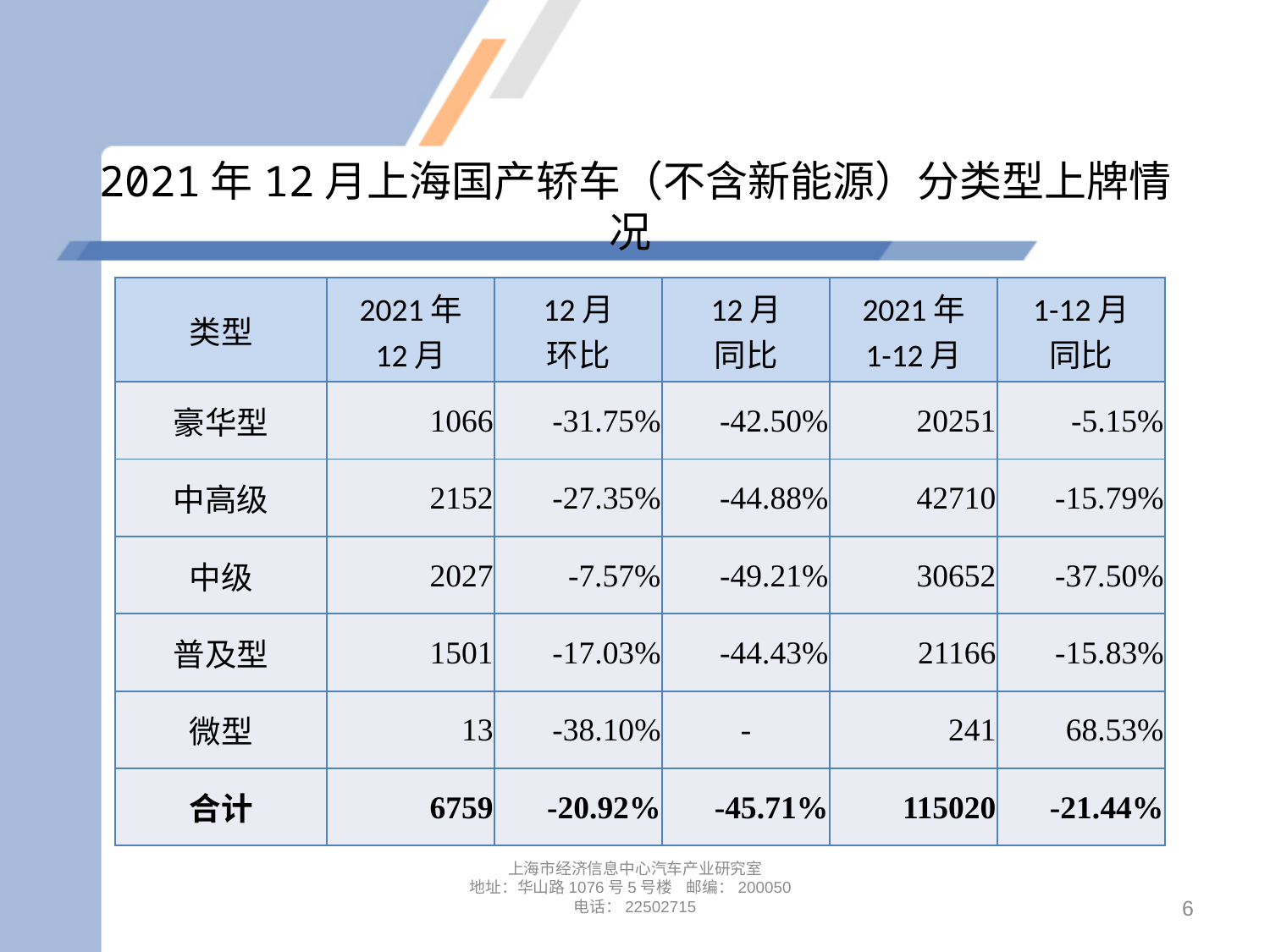

# 2021年12月上海国产轿车（不含新能源）分类型上牌情况
| 类型 | 2021年 12月 | 12月 环比 | 12月 同比 | 2021年 1-12月 | 1-12月 同比 |
| --- | --- | --- | --- | --- | --- |
| 豪华型 | 1066 | -31.75% | -42.50% | 20251 | -5.15% |
| 中高级 | 2152 | -27.35% | -44.88% | 42710 | -15.79% |
| 中级 | 2027 | -7.57% | -49.21% | 30652 | -37.50% |
| 普及型 | 1501 | -17.03% | -44.43% | 21166 | -15.83% |
| 微型 | 13 | -38.10% | - | 241 | 68.53% |
| 合计 | 6759 | -20.92% | -45.71% | 115020 | -21.44% |
上海市经济信息中心汽车产业研究室
地址：华山路1076号5号楼    邮编：200050
电话：22502715

6